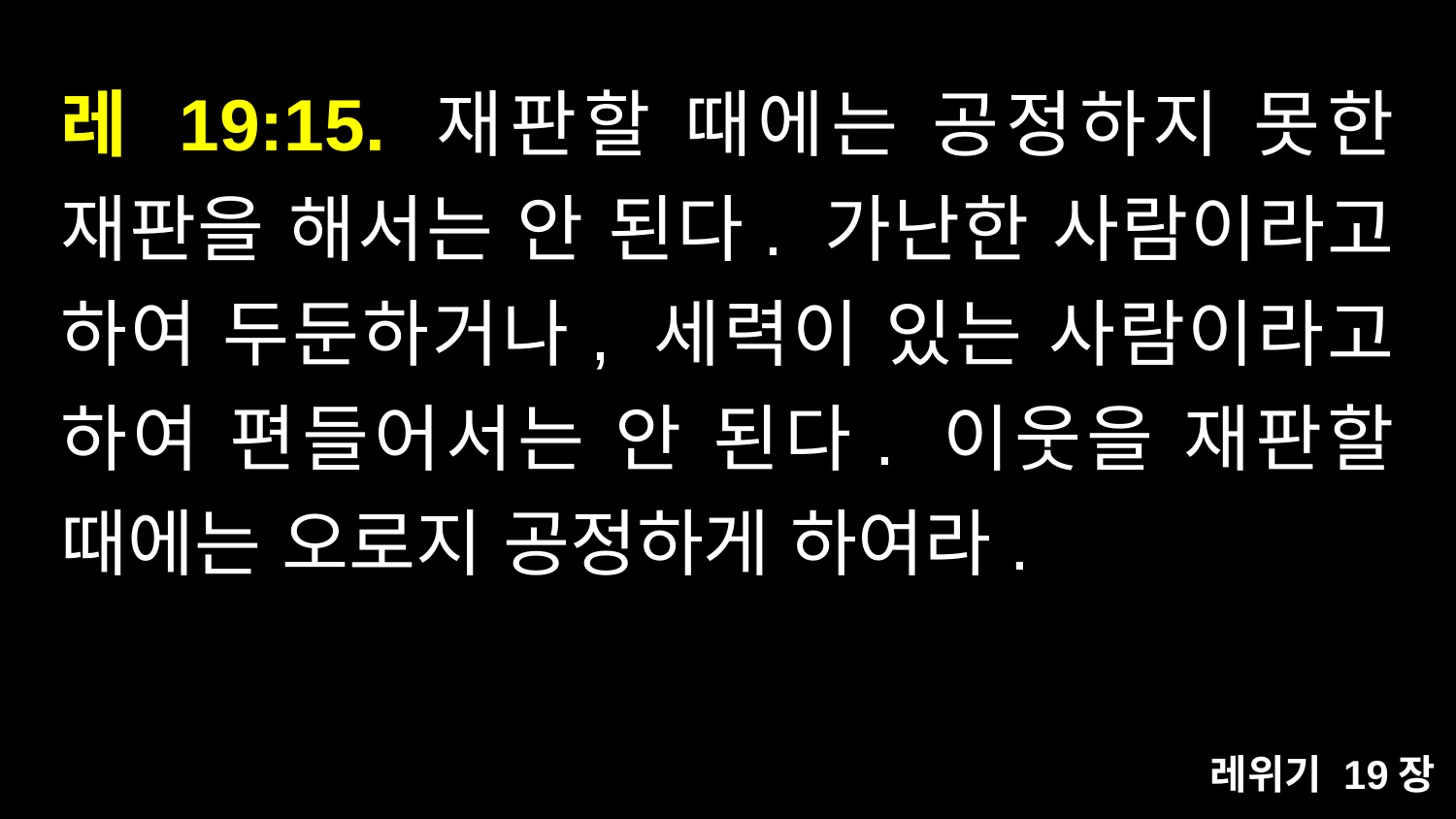

# 레 19:15. 재판할 때에는 공정하지 못한 재판을 해서는 안 된다. 가난한 사람이라고 하여 두둔하거나, 세력이 있는 사람이라고 하여 편들어서는 안 된다. 이웃을 재판할 때에는 오로지 공정하게 하여라.
레위기 19장